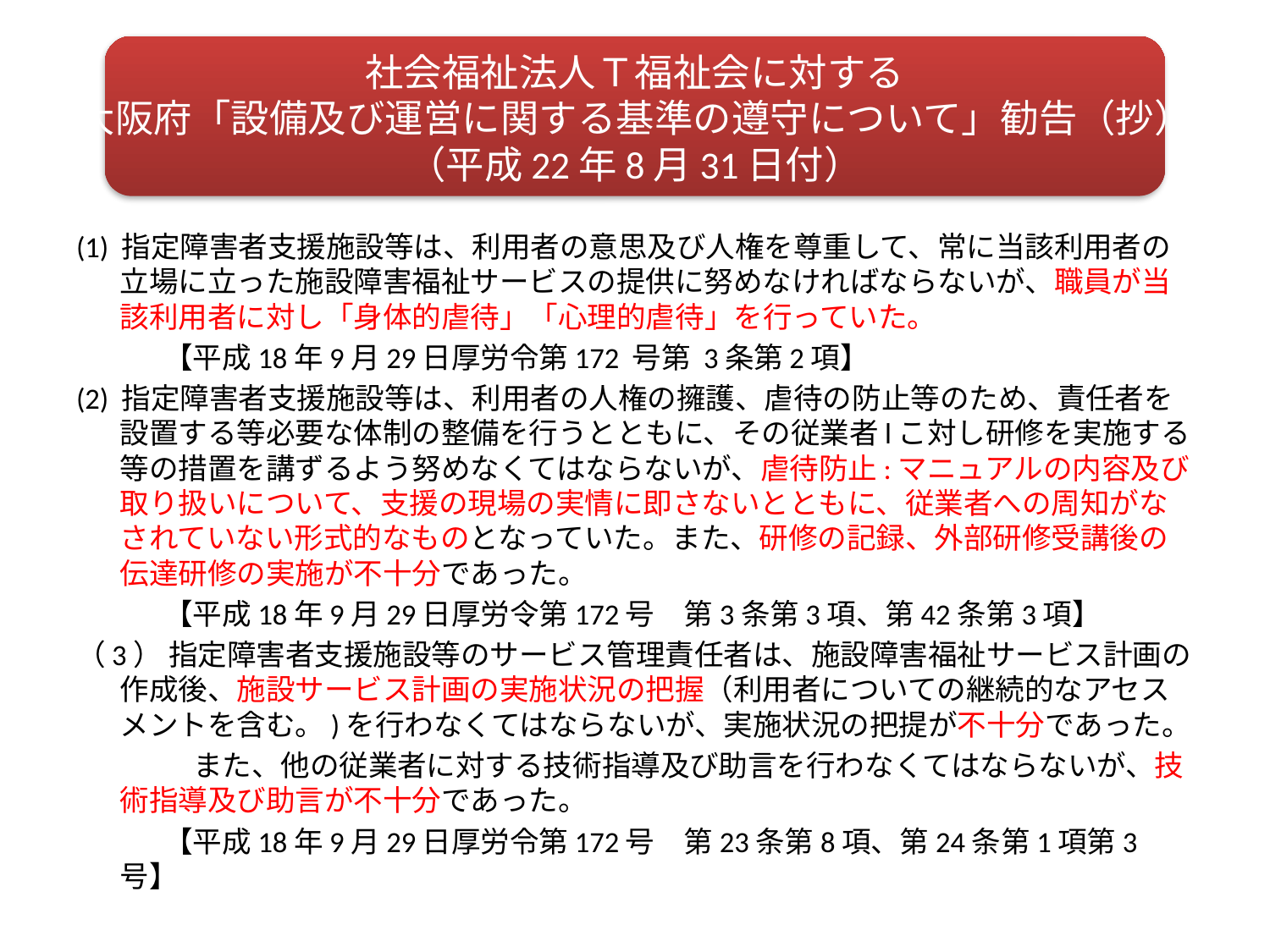

# 社会福祉法人Ｔ福祉会に対する 大阪府「設備及び運営に関する基準の遵守について」勧告（抄） （平成22年8月31日付）
(1) 指定障害者支援施設等は、利用者の意思及び人権を尊重して、常に当該利用者の立場に立った施設障害福祉サービスの提供に努めなければならないが、職員が当該利用者に対し「身体的虐待」「心理的虐待」を行っていた。
　　　【平成18年9月29日厚労令第172 号第 3条第2項】
(2) 指定障害者支援施設等は、利用者の人権の擁護、虐待の防止等のため、責任者を設置する等必要な体制の整備を行うとともに、その従業者lこ対し研修を実施する等の措置を講ずるよう努めなくてはならないが、虐待防止:マニュアルの内容及び取り扱いについて、支援の現場の実情に即さないとともに、従業者への周知がなされていない形式的なものとなっていた。また、研修の記録、外部研修受講後の伝達研修の実施が不十分であった。
　　　【平成18年9月29日厚労令第172号　第3条第3項、第42条第3項】
（3） 指定障害者支援施設等のサービス管理責任者は、施設障害福祉サービス計画の作成後、施設サービス計画の実施状況の把握（利用者についての継続的なアセスメントを含む。)を行わなくてはならないが、実施状況の把提が不十分であった。
　　　　また、他の従業者に対する技術指導及び助言を行わなくてはならないが、技術指導及び助言が不十分であった。
　　　【平成18年9月29日厚労令第172号　第23条第8項、第24条第1項第3号】